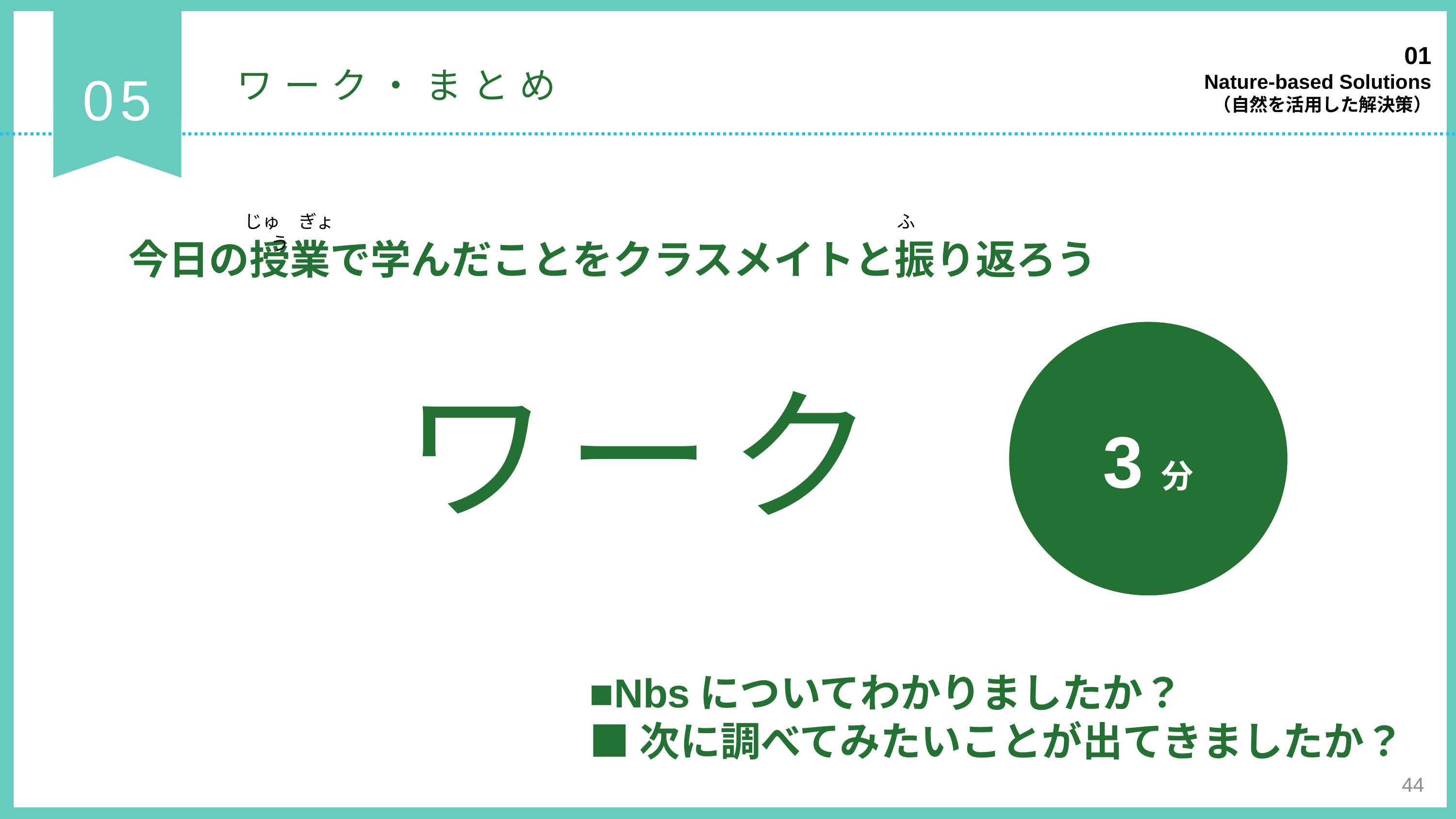

01
Nature-based Solutions
（自然を活用した解決策）
05
ワーク・まとめ

じゅ　ぎょう
ふ
今日の授業で学んだことをクラスメイトと振り返ろう
3分
ワーク
■Nbsについてわかりましたか？
■次に調べてみたいことが出てきましたか？
44